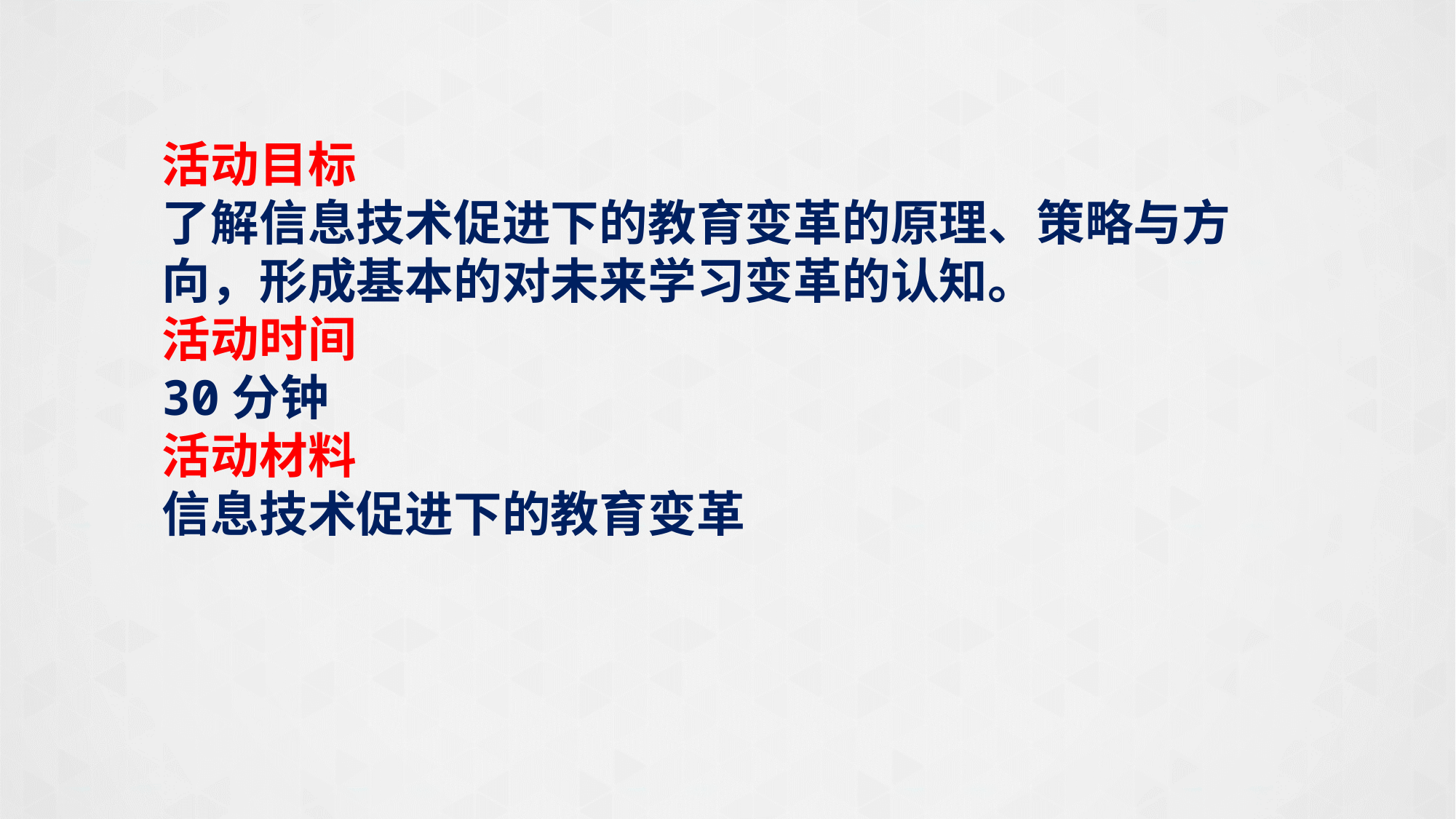

活动目标
了解信息技术促进下的教育变革的原理、策略与方向，形成基本的对未来学习变革的认知。
活动时间
30分钟
活动材料
信息技术促进下的教育变革